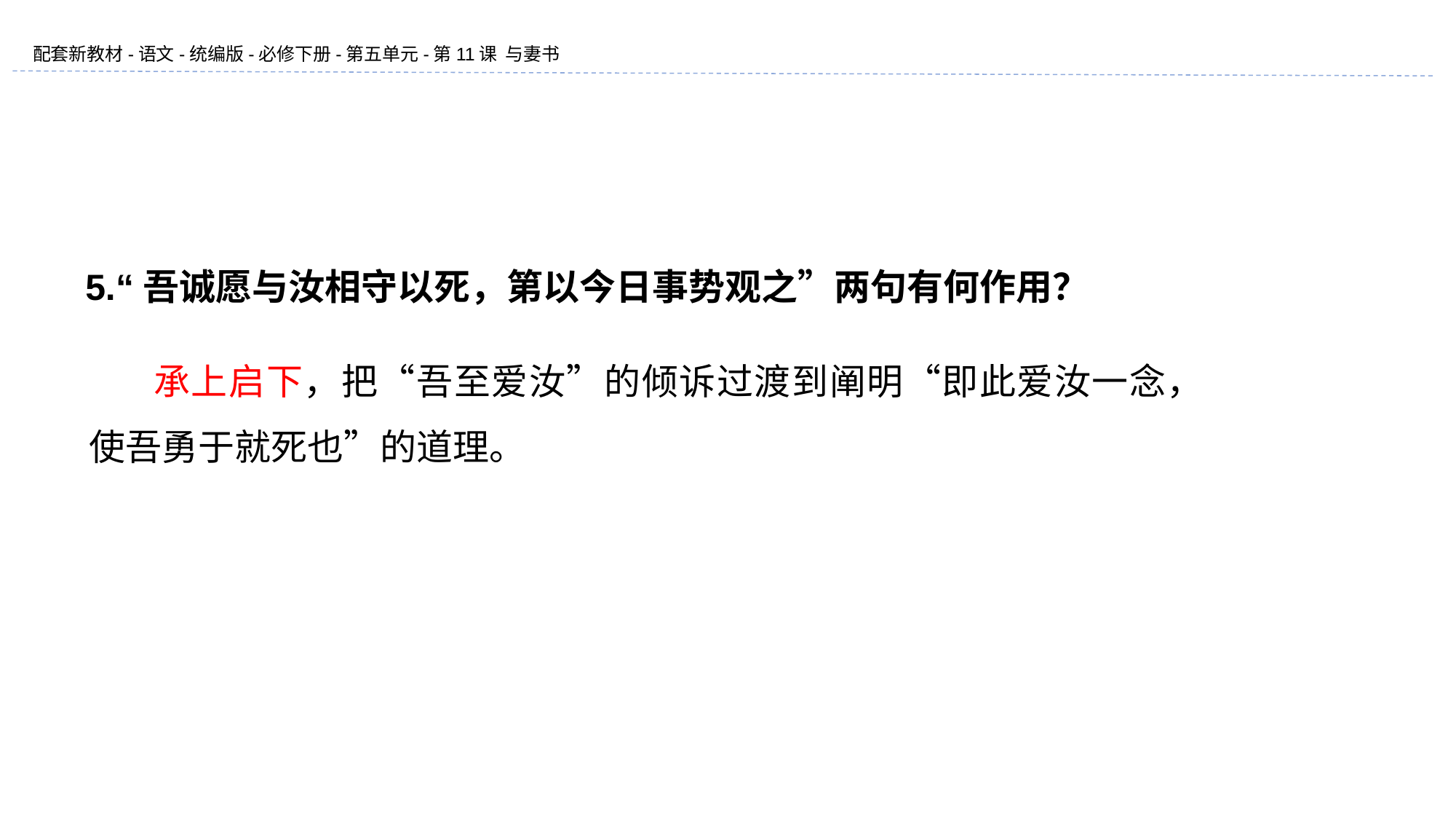

5.“吾诚愿与汝相守以死，第以今日事势观之”两句有何作用？
承上启下，把“吾至爱汝”的倾诉过渡到阐明“即此爱汝一念，使吾勇于就死也”的道理。